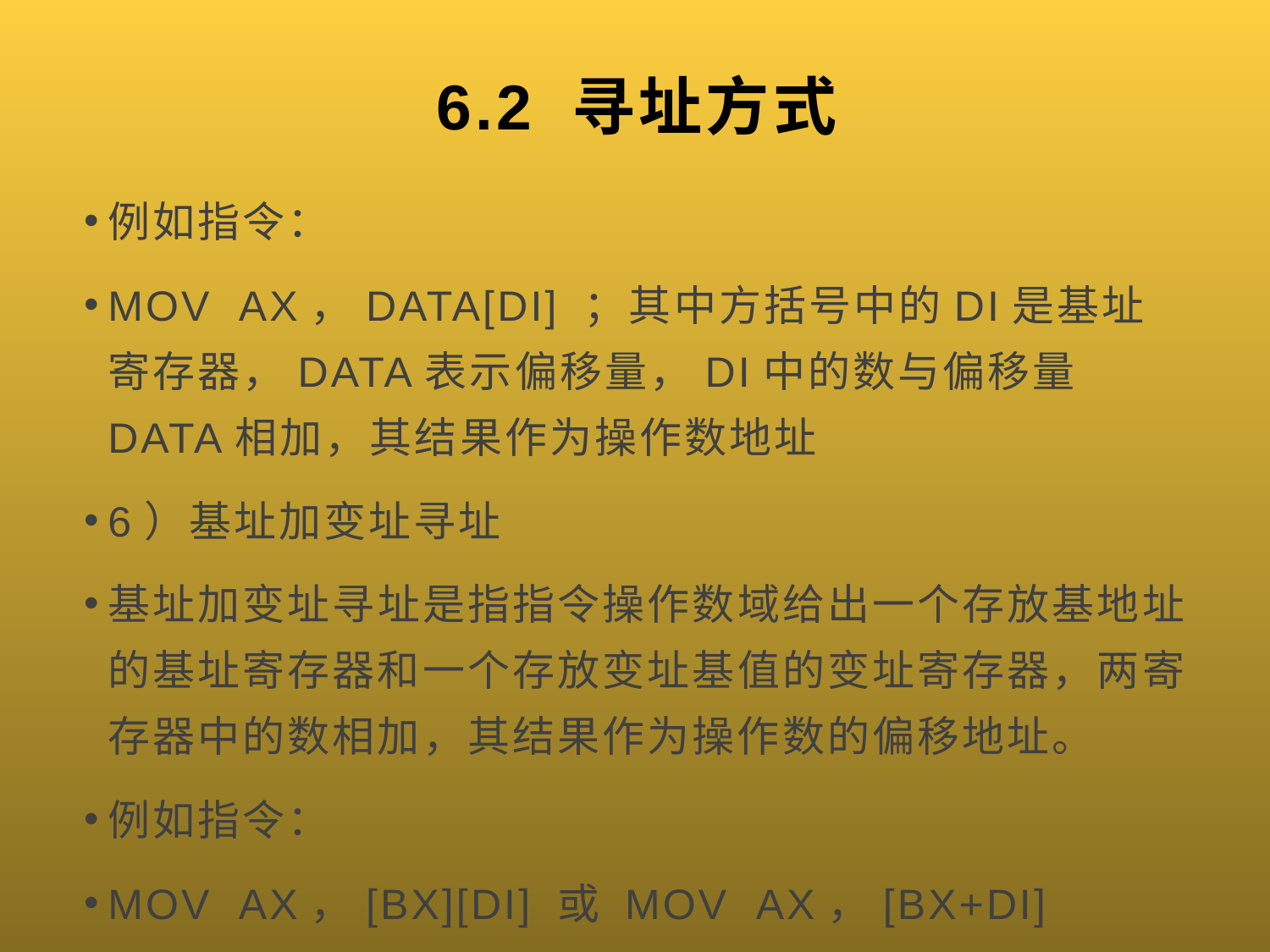

# 6.2 寻址方式
例如指令：
MOV  AX，DATA[DI] ；其中方括号中的DI是基址寄存器，DATA表示偏移量，DI中的数与偏移量DATA相加，其结果作为操作数地址
6）基址加变址寻址
基址加变址寻址是指指令操作数域给出一个存放基地址的基址寄存器和一个存放变址基值的变址寄存器，两寄存器中的数相加，其结果作为操作数的偏移地址。
例如指令：
MOV  AX，[BX][DI] 或 MOV  AX，[BX+DI]